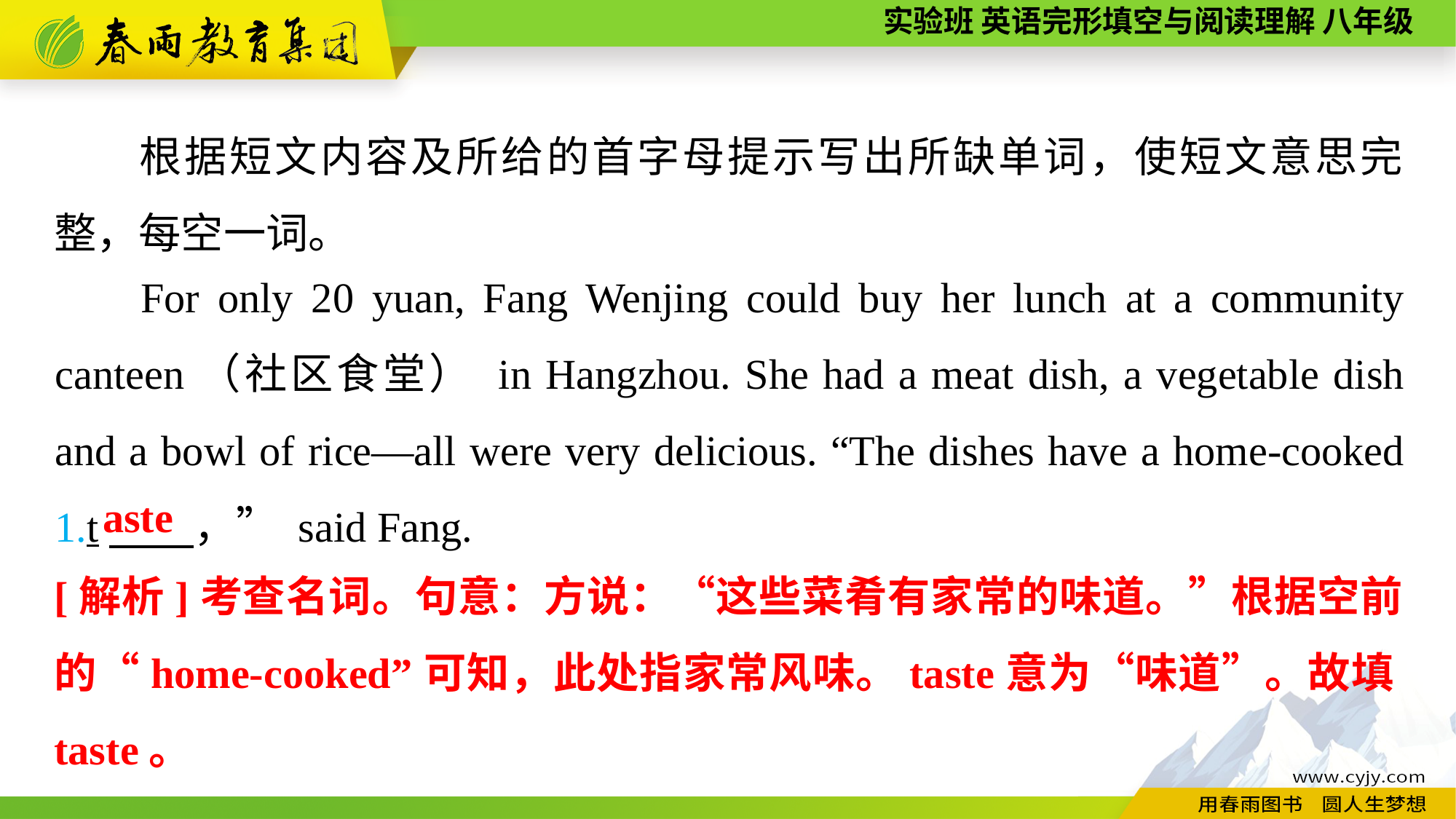

根据短文内容及所给的首字母提示写出所缺单词，使短文意思完整，每空一词。
For only 20 yuan, Fang Wenjing could buy her lunch at a community canteen（社区食堂） in Hangzhou. She had a meat dish, a vegetable dish and a bowl of rice—all were very delicious. “The dishes have a home-cooked 1.t　　，” said Fang.
aste
[解析]考查名词。句意：方说：“这些菜肴有家常的味道。”根据空前的“home-cooked”可知，此处指家常风味。taste意为“味道”。故填taste。